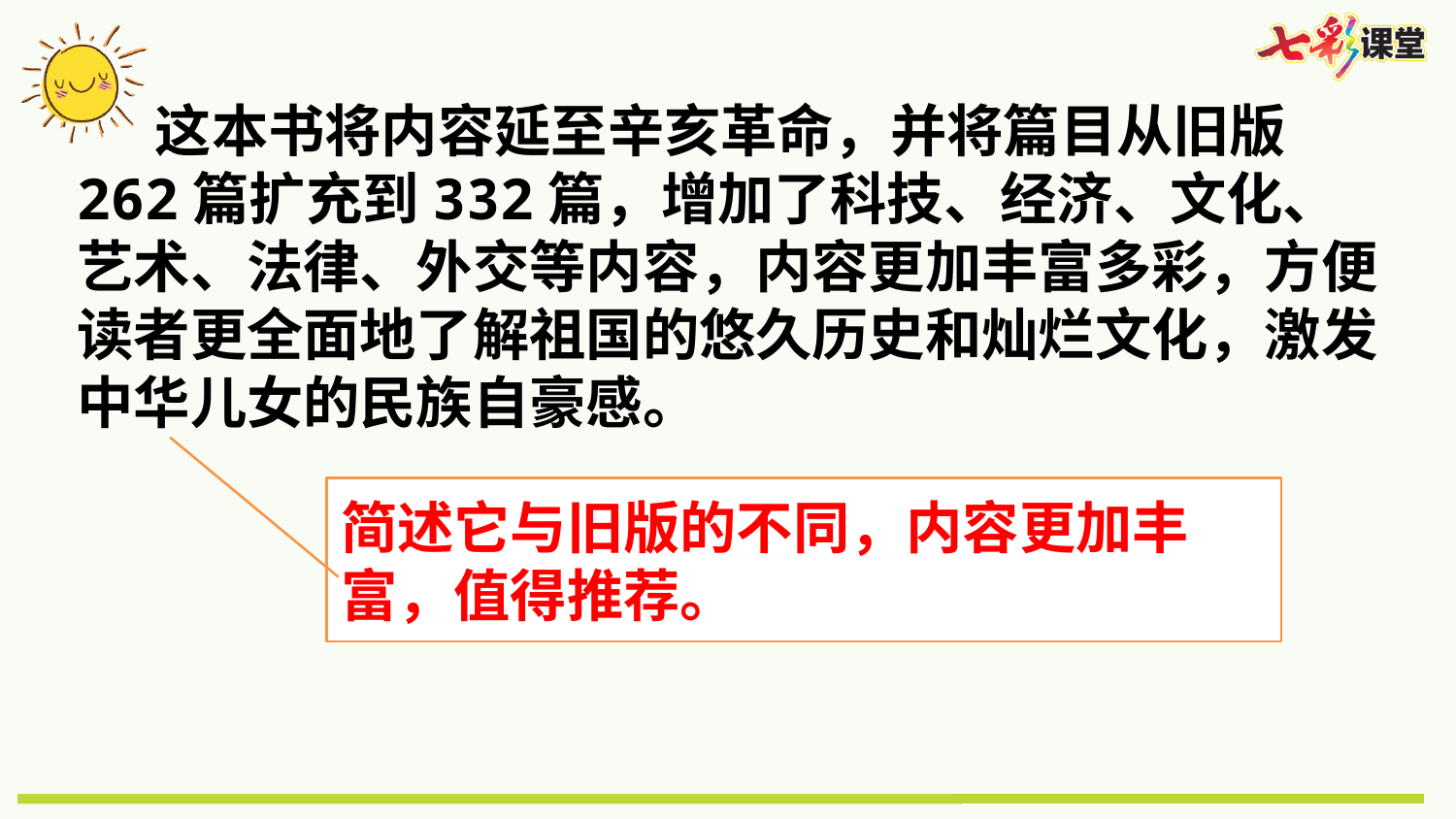

这本书将内容延至辛亥革命，并将篇目从旧版262篇扩充到332篇，增加了科技、经济、文化、艺术、法律、外交等内容，内容更加丰富多彩，方便读者更全面地了解祖国的悠久历史和灿烂文化，激发中华儿女的民族自豪感。
简述它与旧版的不同，内容更加丰富，值得推荐。